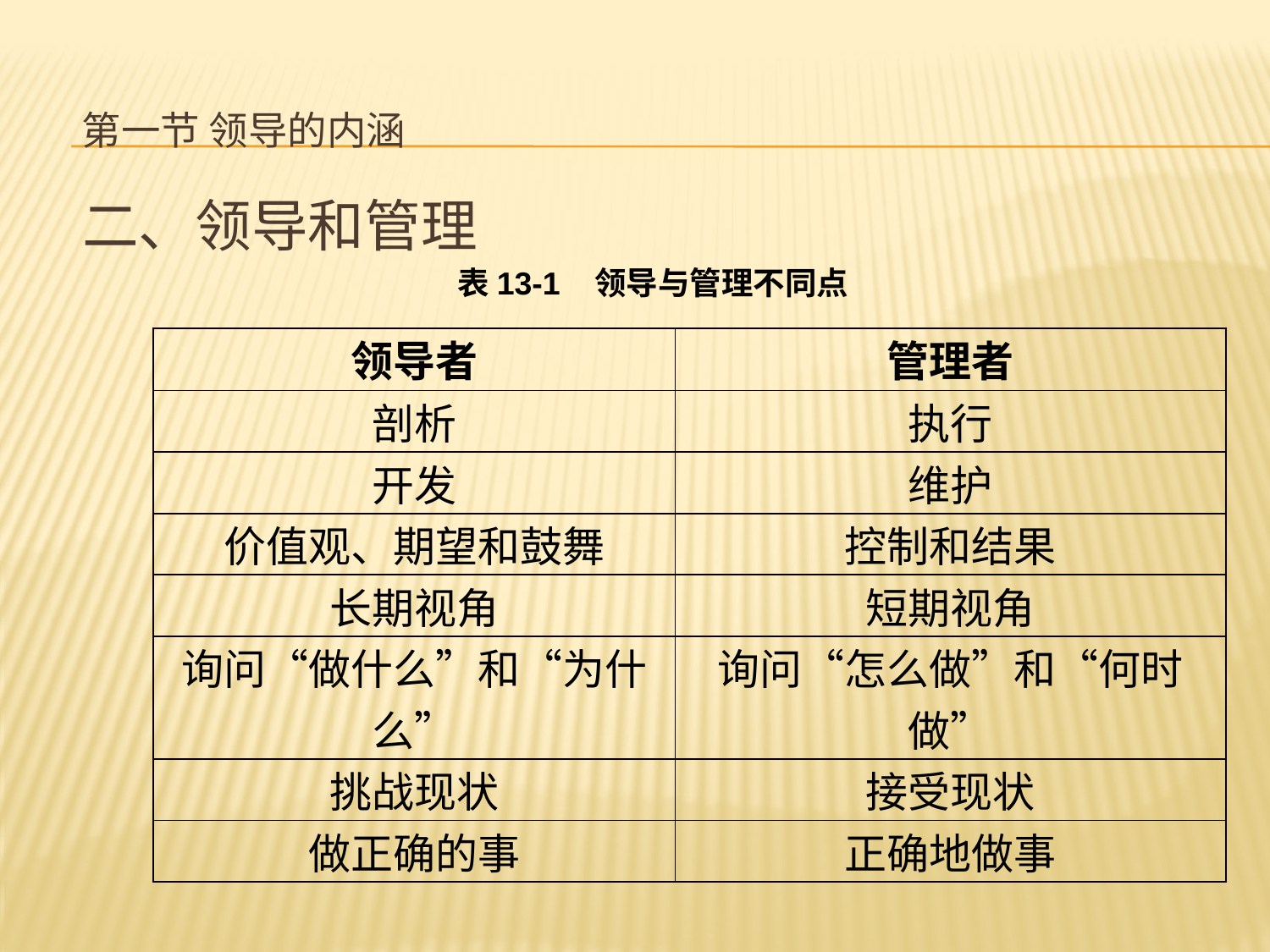

# 第一节 领导的内涵
二、领导和管理

表13-1   领导与管理不同点
| 领导者 | 管理者 |
| --- | --- |
| 剖析 | 执行 |
| 开发 | 维护 |
| 价值观、期望和鼓舞 | 控制和结果 |
| 长期视角 | 短期视角 |
| 询问“做什么”和“为什么” | 询问“怎么做”和“何时做” |
| 挑战现状 | 接受现状 |
| 做正确的事 | 正确地做事 |